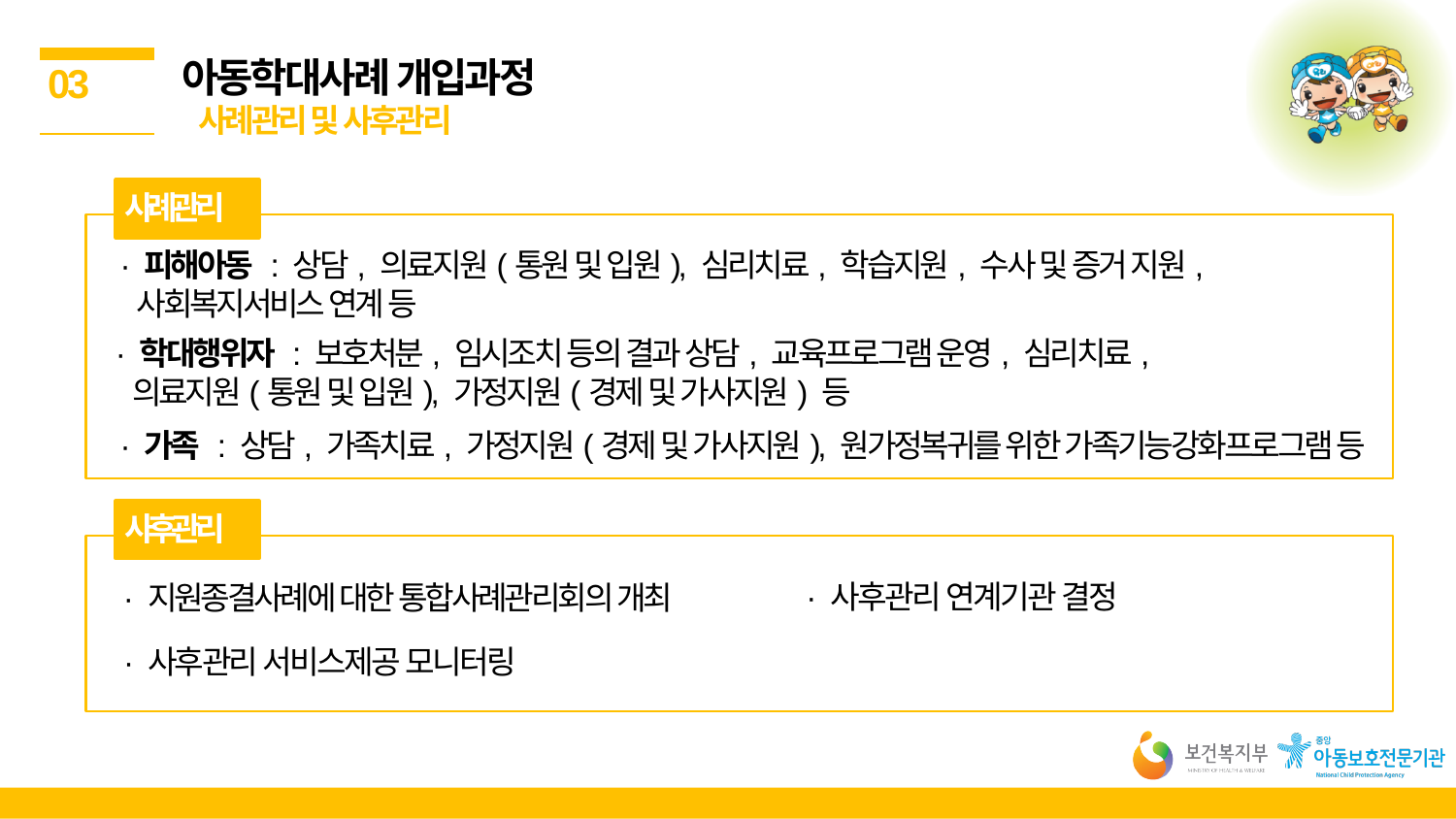

아동학대사례 개입과정
 사례관리 및 사후관리
03
사례관리

· 피해아동 : 상담, 의료지원(통원 및 입원), 심리치료, 학습지원, 수사 및 증거 지원,
 사회복지서비스 연계 등
· 학대행위자 : 보호처분, 임시조치 등의 결과 상담, 교육프로그램 운영, 심리치료,
 의료지원(통원 및 입원), 가정지원(경제 및 가사지원) 등
· 가족 : 상담, 가족치료, 가정지원(경제 및 가사지원), 원가정복귀를 위한 가족기능강화프로그램 등
사후관리

· 사후관리 연계기관 결정
· 지원종결사례에 대한 통합사례관리회의 개최
· 사후관리 서비스제공 모니터링